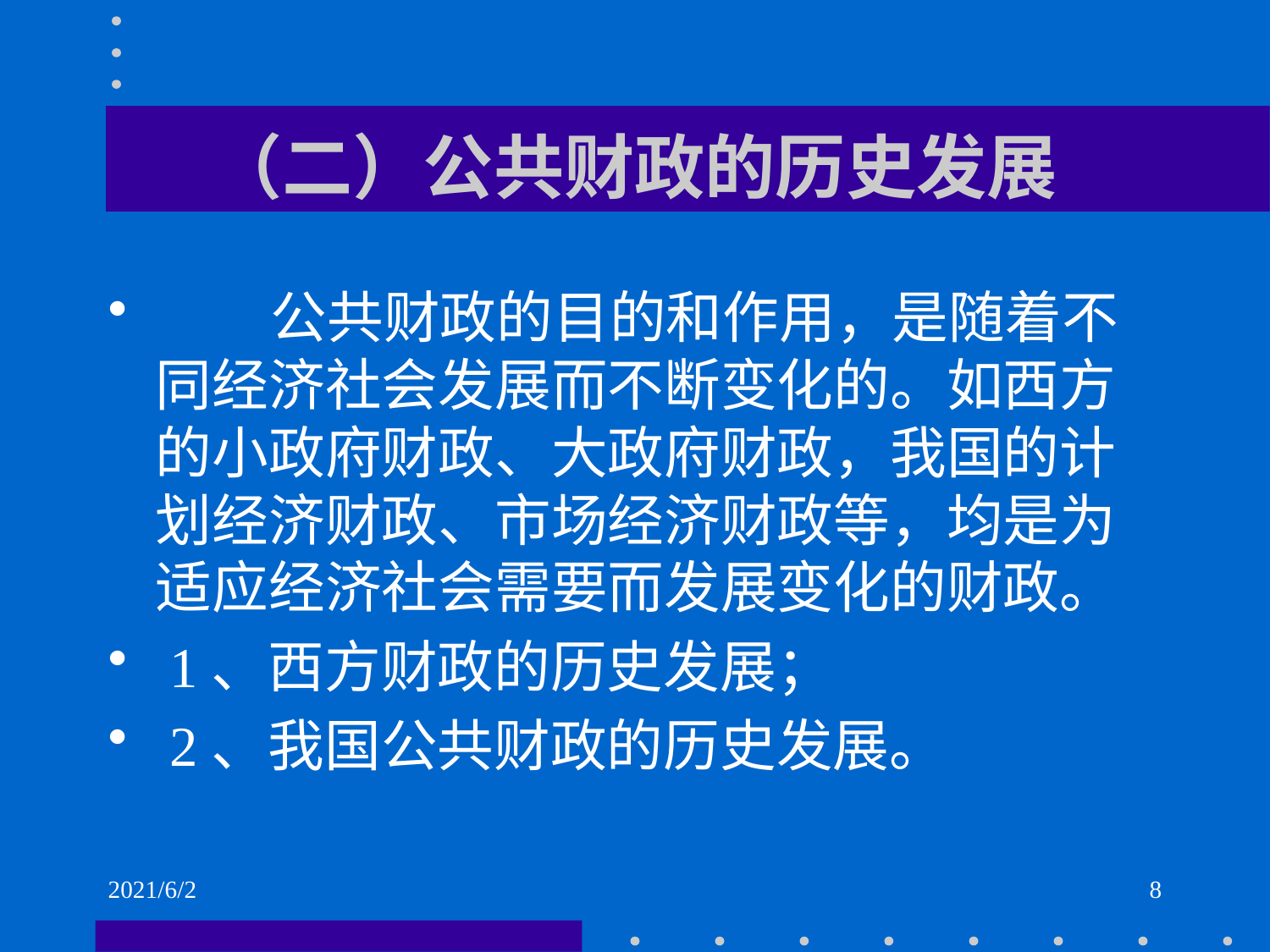

# （二）公共财政的历史发展
        公共财政的目的和作用，是随着不同经济社会发展而不断变化的。如西方的小政府财政、大政府财政，我国的计划经济财政、市场经济财政等，均是为适应经济社会需要而发展变化的财政。
 1、西方财政的历史发展；
 2、我国公共财政的历史发展。
2021/6/2
8